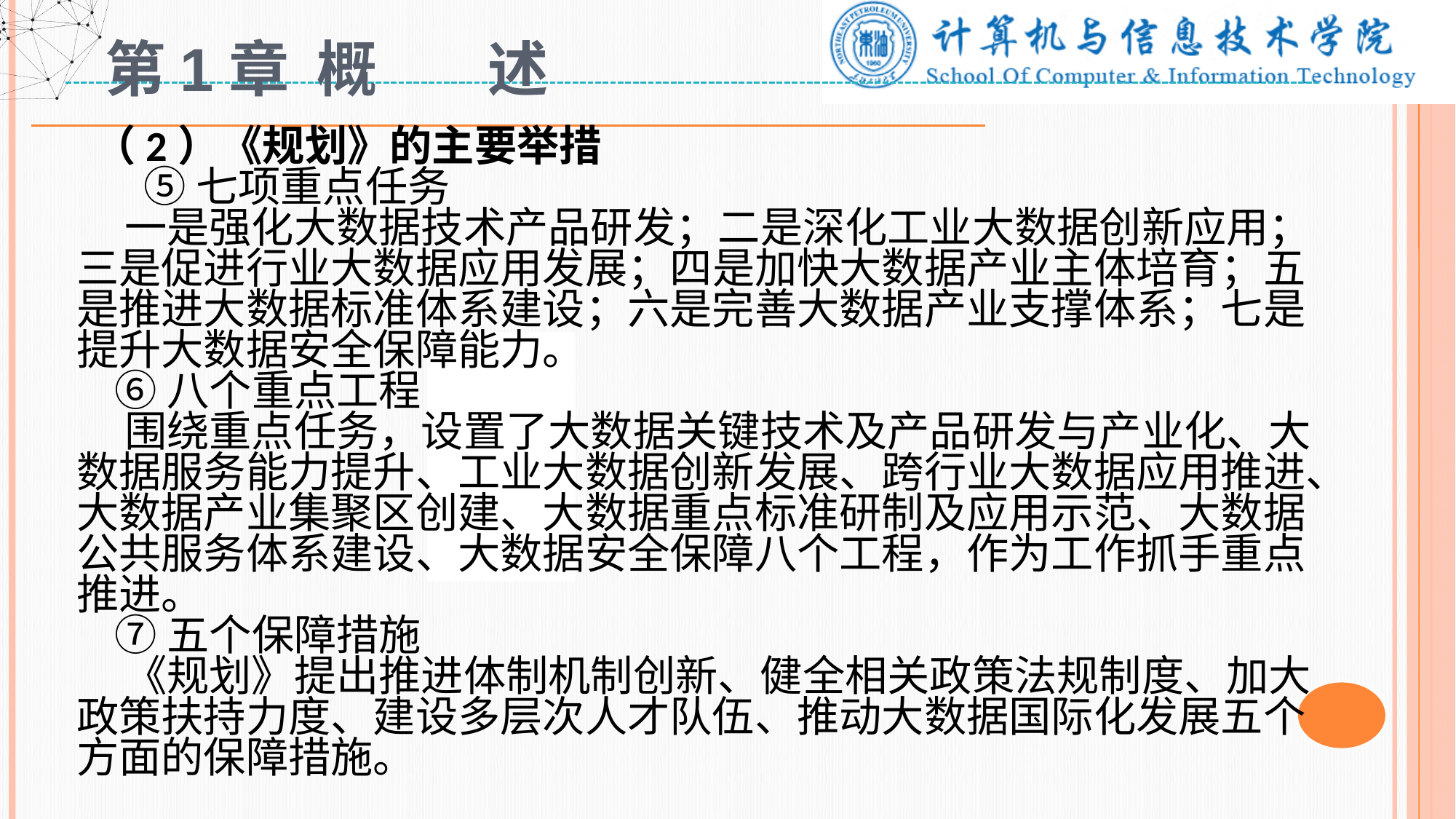

# 第1章  概        述
 （2）《规划》的主要举措
        ⑤七项重点任务
    一是强化大数据技术产品研发；二是深化工业大数据创新应用；三是促进行业大数据应用发展；四是加快大数据产业主体培育；五是推进大数据标准体系建设；六是完善大数据产业支撑体系；七是提升大数据安全保障能力。
    ⑥八个重点工程
    围绕重点任务，设置了大数据关键技术及产品研发与产业化、大数据服务能力提升、工业大数据创新发展、跨行业大数据应用推进、大数据产业集聚区创建、大数据重点标准研制及应用示范、大数据公共服务体系建设、大数据安全保障八个工程，作为工作抓手重点推进。
    ⑦五个保障措施
    《规划》提出推进体制机制创新、健全相关政策法规制度、加大政策扶持力度、建设多层次人才队伍、推动大数据国际化发展五个方面的保障措施。